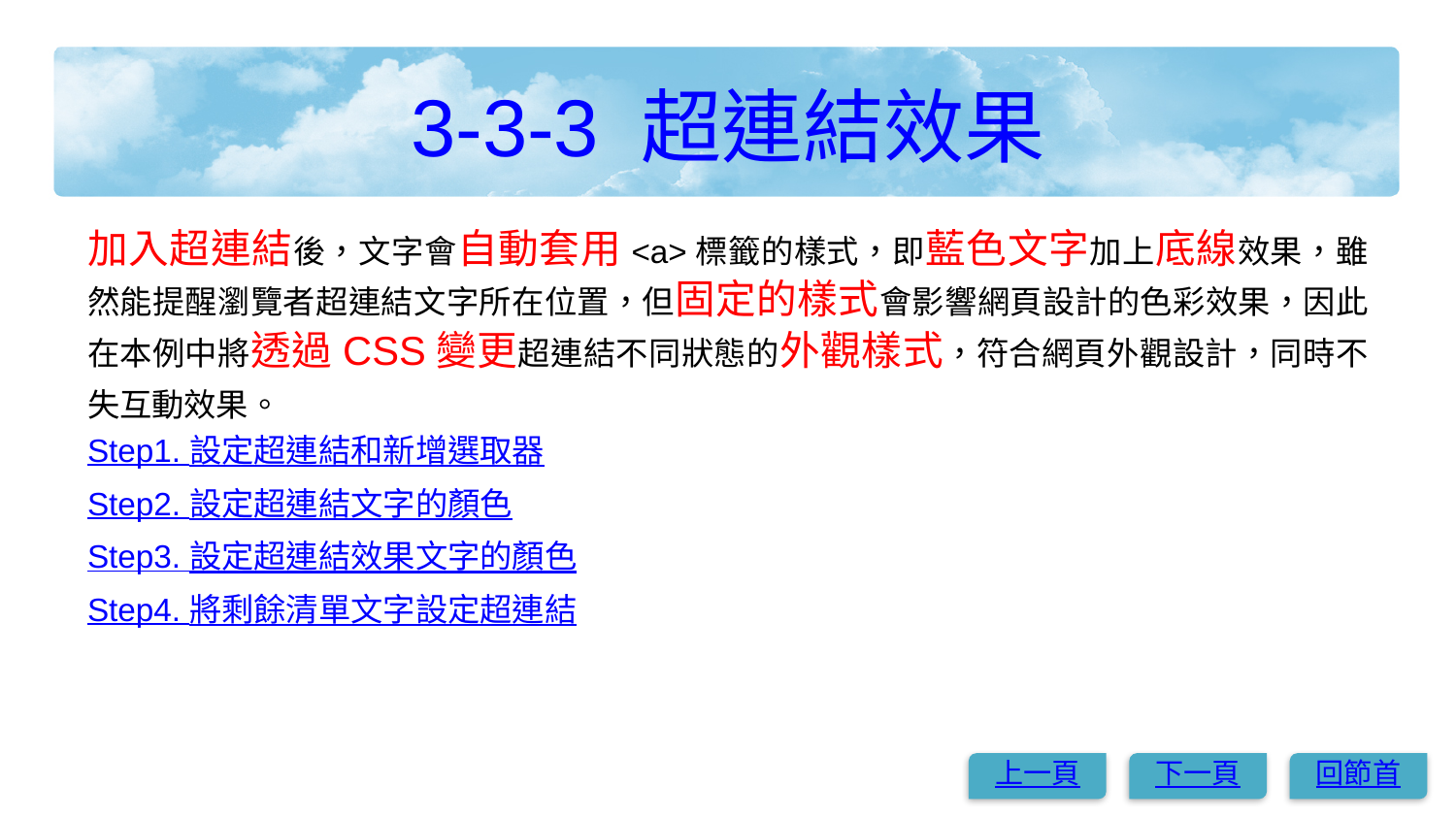

# 3-3-3 超連結效果
加入超連結後，文字會自動套用<a>標籤的樣式，即藍色文字加上底線效果，雖然能提醒瀏覽者超連結文字所在位置，但固定的樣式會影響網頁設計的色彩效果，因此在本例中將透過CSS變更超連結不同狀態的外觀樣式，符合網頁外觀設計，同時不失互動效果。
Step1. 設定超連結和新增選取器
Step2. 設定超連結文字的顏色
Step3. 設定超連結效果文字的顏色
Step4. 將剩餘清單文字設定超連結
上一頁
下一頁
回節首